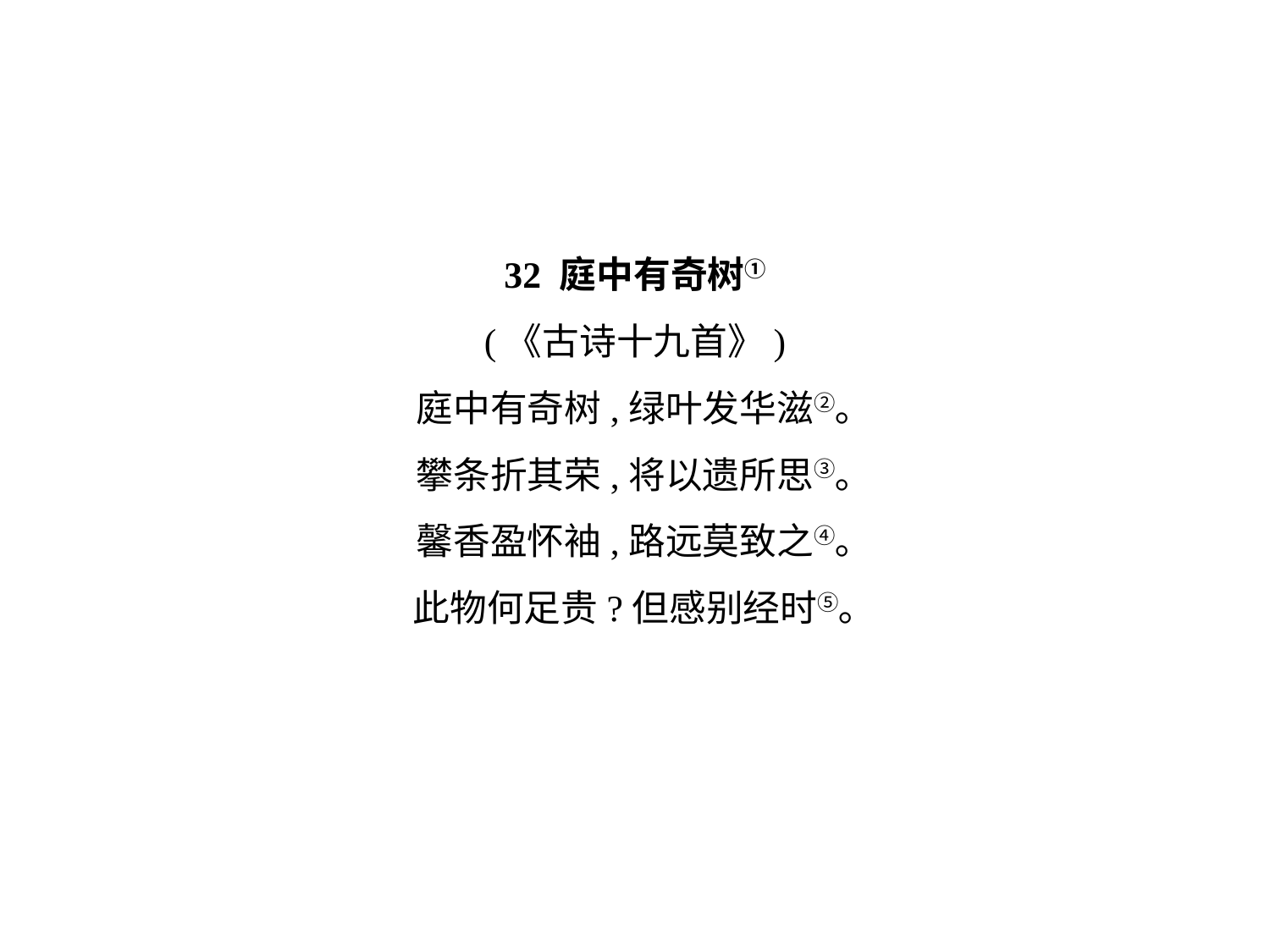

32 庭中有奇树①
(《古诗十九首》)
庭中有奇树,绿叶发华滋②｡
攀条折其荣,将以遗所思③｡
馨香盈怀袖,路远莫致之④｡
此物何足贵?但感别经时⑤｡